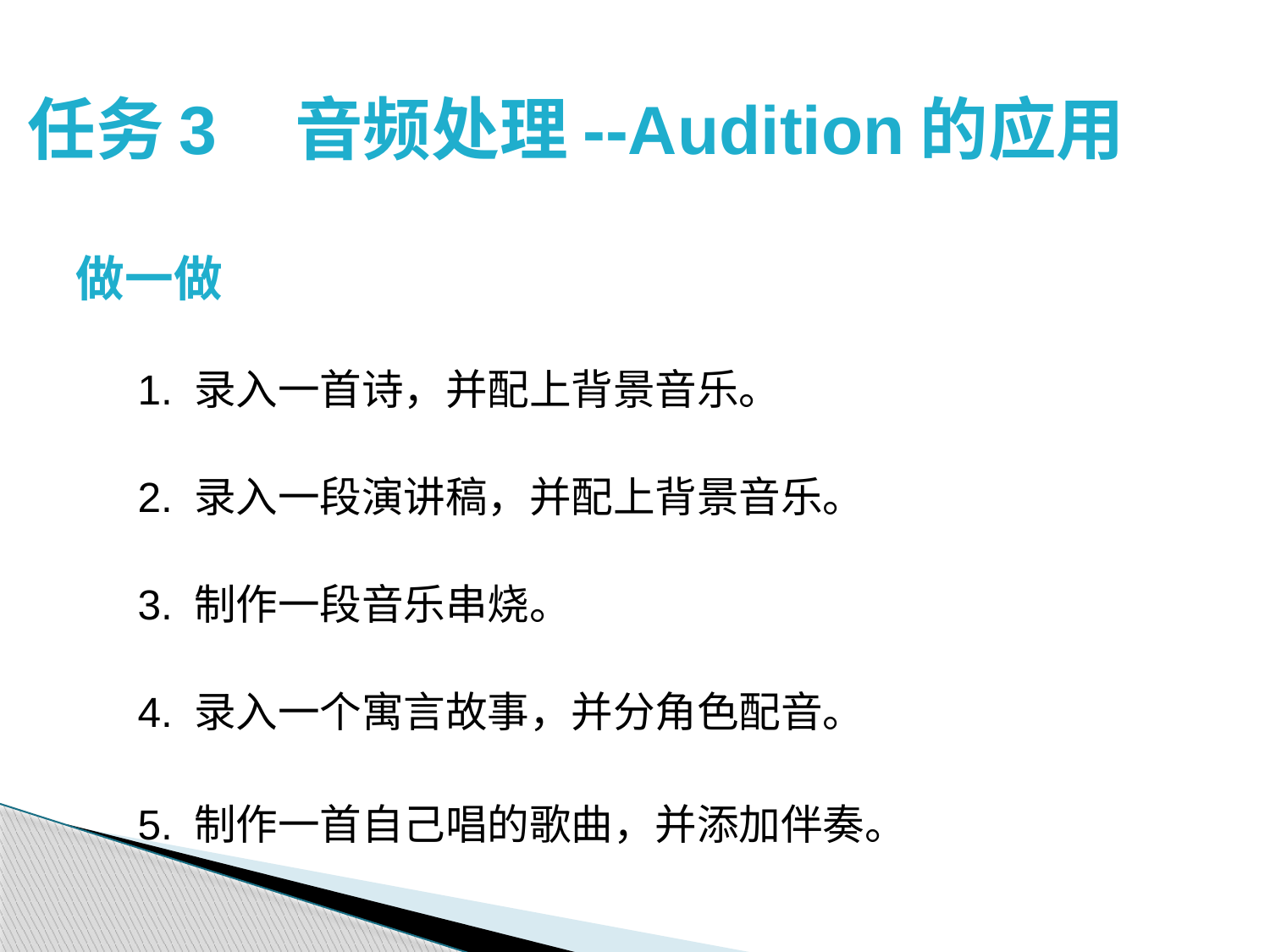

# 任务3　音频处理--Audition的应用
做一做
    1. 录入一首诗，并配上背景音乐。
    2. 录入一段演讲稿，并配上背景音乐。
    3. 制作一段音乐串烧。
    4. 录入一个寓言故事，并分角色配音。
    5. 制作一首自己唱的歌曲，并添加伴奏。